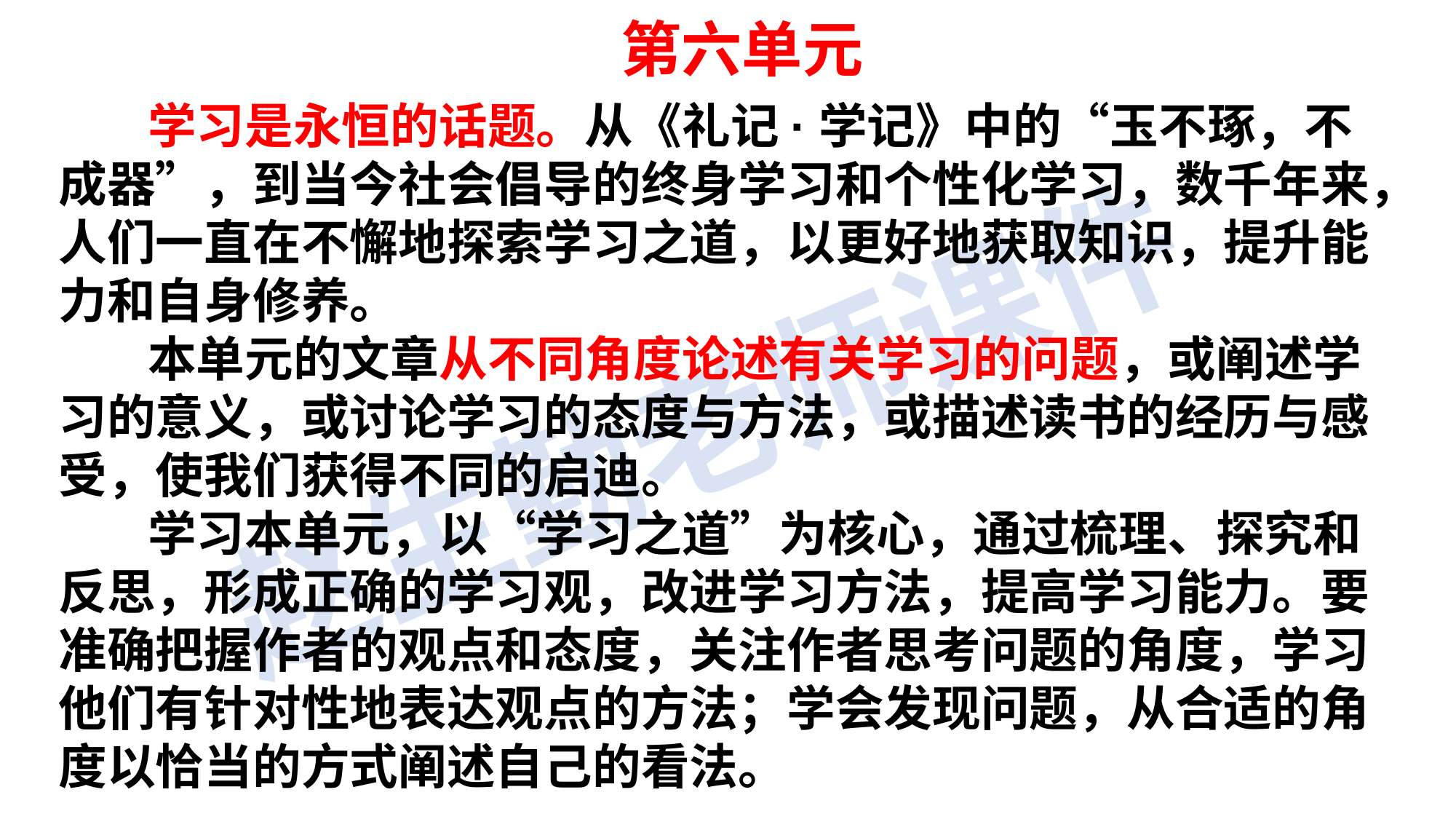

第六单元
       学习是永恒的话题。从《礼记·学记》中的“玉不琢，不成器”，到当今社会倡导的终身学习和个性化学习，数千年来，人们一直在不懈地探索学习之道，以更好地获取知识，提升能力和自身修养。
       本单元的文章从不同角度论述有关学习的问题，或阐述学习的意义，或讨论学习的态度与方法，或描述读书的经历与感受，使我们获得不同的启迪。
       学习本单元，以“学习之道”为核心，通过梳理、探究和反思，形成正确的学习观，改进学习方法，提高学习能力。要准确把握作者的观点和态度，关注作者思考问题的角度，学习他们有针对性地表达观点的方法；学会发现问题，从合适的角度以恰当的方式阐述自己的看法。